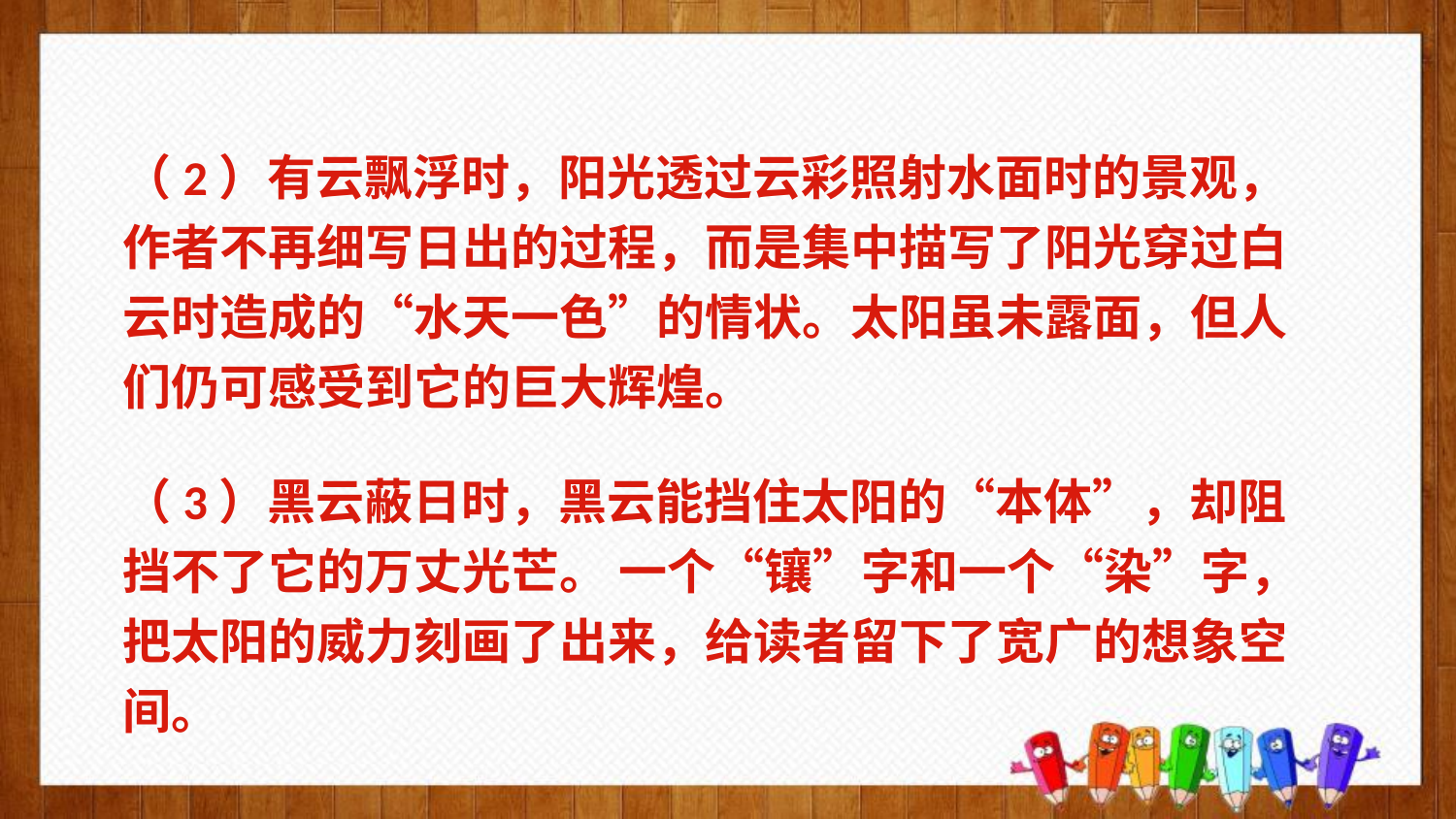

（2）有云飘浮时，阳光透过云彩照射水面时的景观，作者不再细写日出的过程，而是集中描写了阳光穿过白云时造成的“水天一色”的情状。太阳虽未露面，但人们仍可感受到它的巨大辉煌。
（3）黑云蔽日时，黑云能挡住太阳的“本体”，却阻挡不了它的万丈光芒。 一个“镶”字和一个“染”字，把太阳的威力刻画了出来，给读者留下了宽广的想象空间。